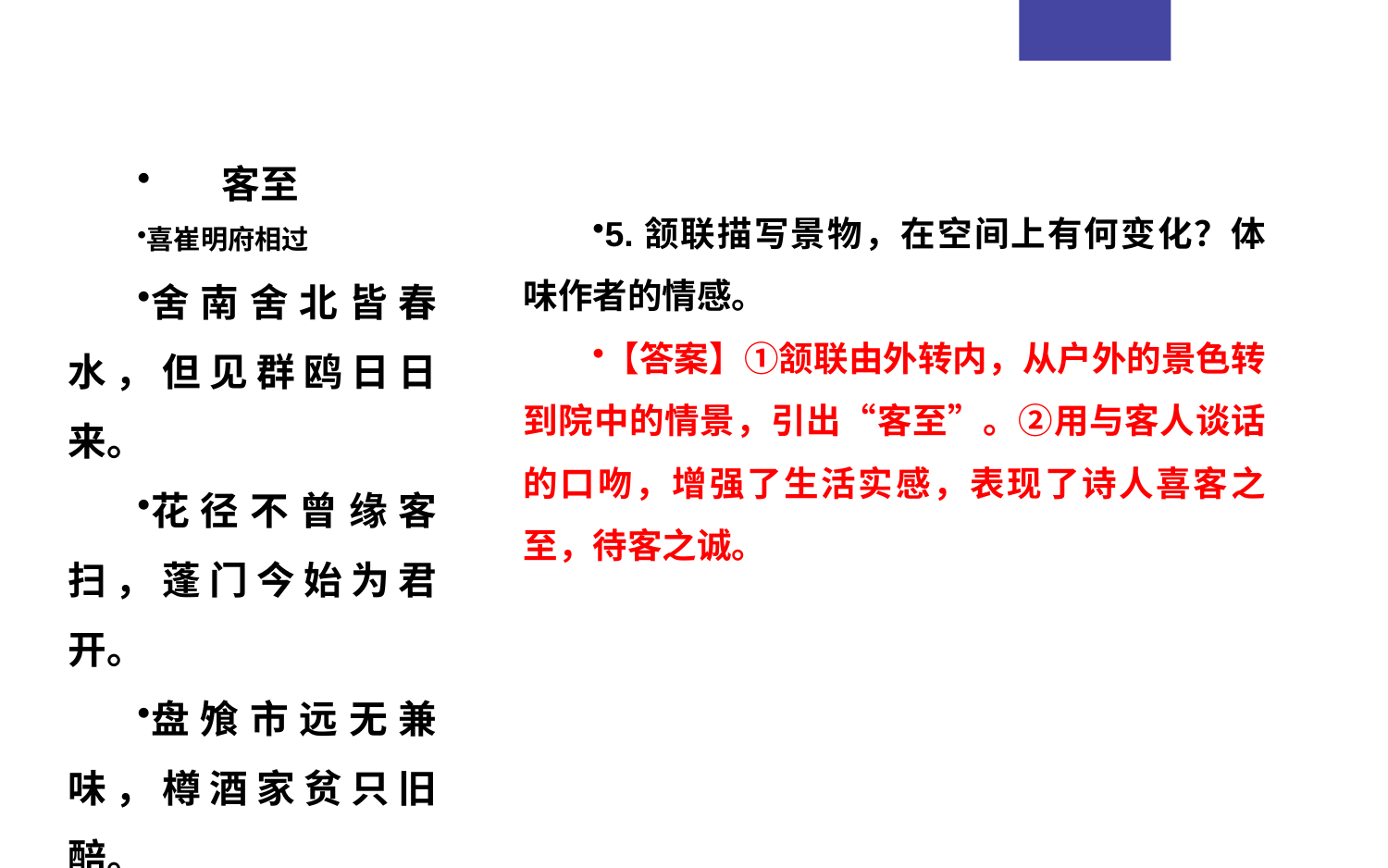

客至
喜崔明府相过
舍南舍北皆春水，但见群鸥日日来。
花径不曾缘客扫，蓬门今始为君开。
盘飧市远无兼味，樽酒家贫只旧醅。
肯与邻翁相对饮，隔篱呼取尽余杯。

5.颔联描写景物，在空间上有何变化？体味作者的情感。
【答案】①颔联由外转内，从户外的景色转到院中的情景，引出“客至”。②用与客人谈话的口吻，增强了生活实感，表现了诗人喜客之至，待客之诚。